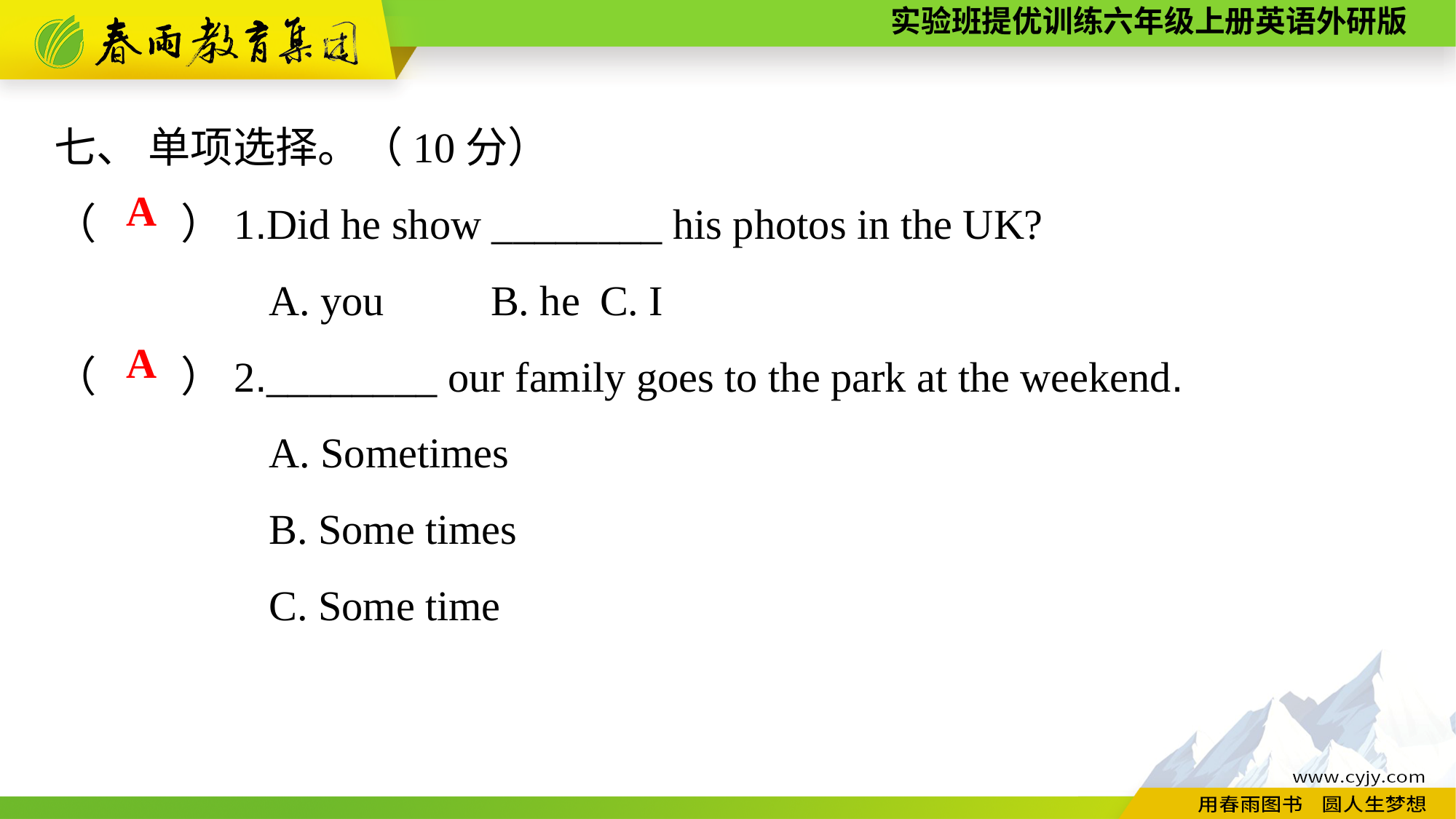

七、 单项选择。（10分）
（　　）1.Did he show ________ his photos in the UK?
A. you	B. he	C. I
（　　）2.________ our family goes to the park at the weekend.
A. Sometimes
B. Some times
C. Some time
A
A